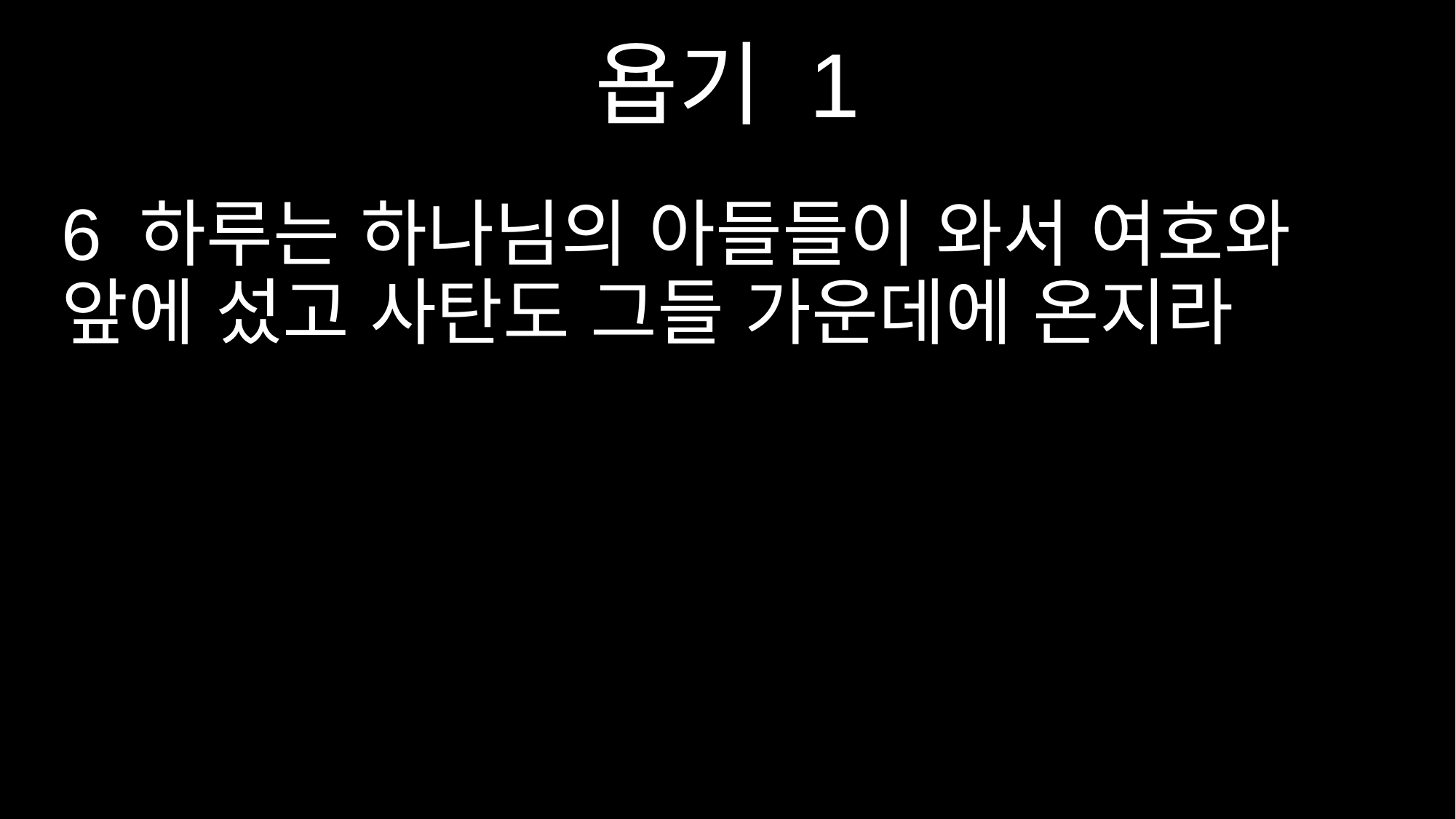

욥기 1
6 하루는 하나님의 아들들이 와서 여호와 앞에 섰고 사탄도 그들 가운데에 온지라